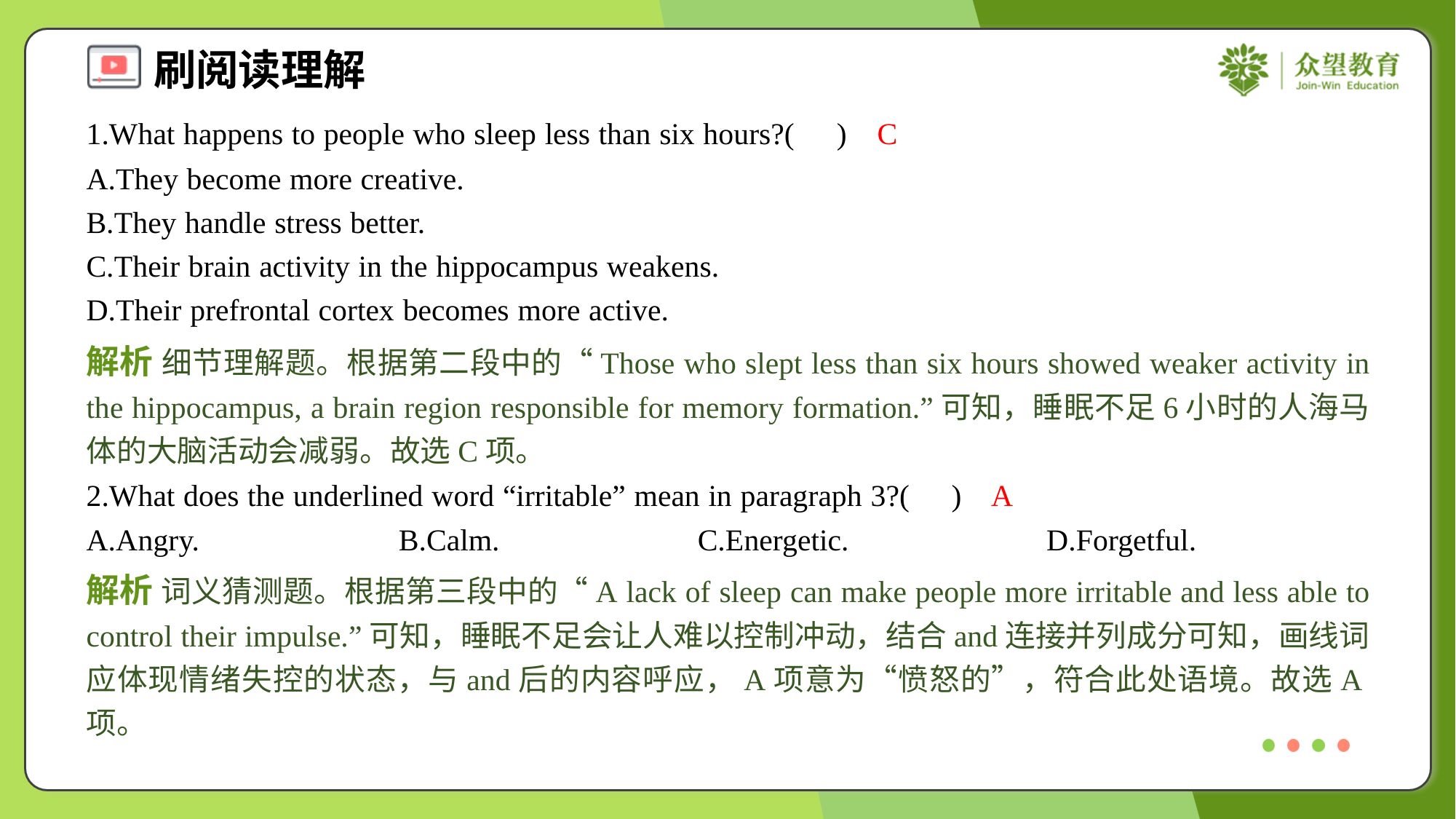

1.What happens to people who sleep less than six hours?(     )
C
A.They become more creative.
B.They handle stress better.
C.Their brain activity in the hippocampus weakens.
D.Their prefrontal cortex becomes more active.
解析 细节理解题。根据第二段中的“Those who slept less than six hours showed weaker activity in the hippocampus, a brain region responsible for memory formation.”可知，睡眠不足6小时的人海马体的大脑活动会减弱。故选C项。
2.What does the underlined word “irritable” mean in paragraph 3?(     )
A
A.Angry.	B.Calm.	C.Energetic.	D.Forgetful.
解析 词义猜测题。根据第三段中的“A lack of sleep can make people more irritable and less able to control their impulse.”可知，睡眠不足会让人难以控制冲动，结合and连接并列成分可知，画线词应体现情绪失控的状态，与and后的内容呼应，A项意为“愤怒的”，符合此处语境。故选A项。